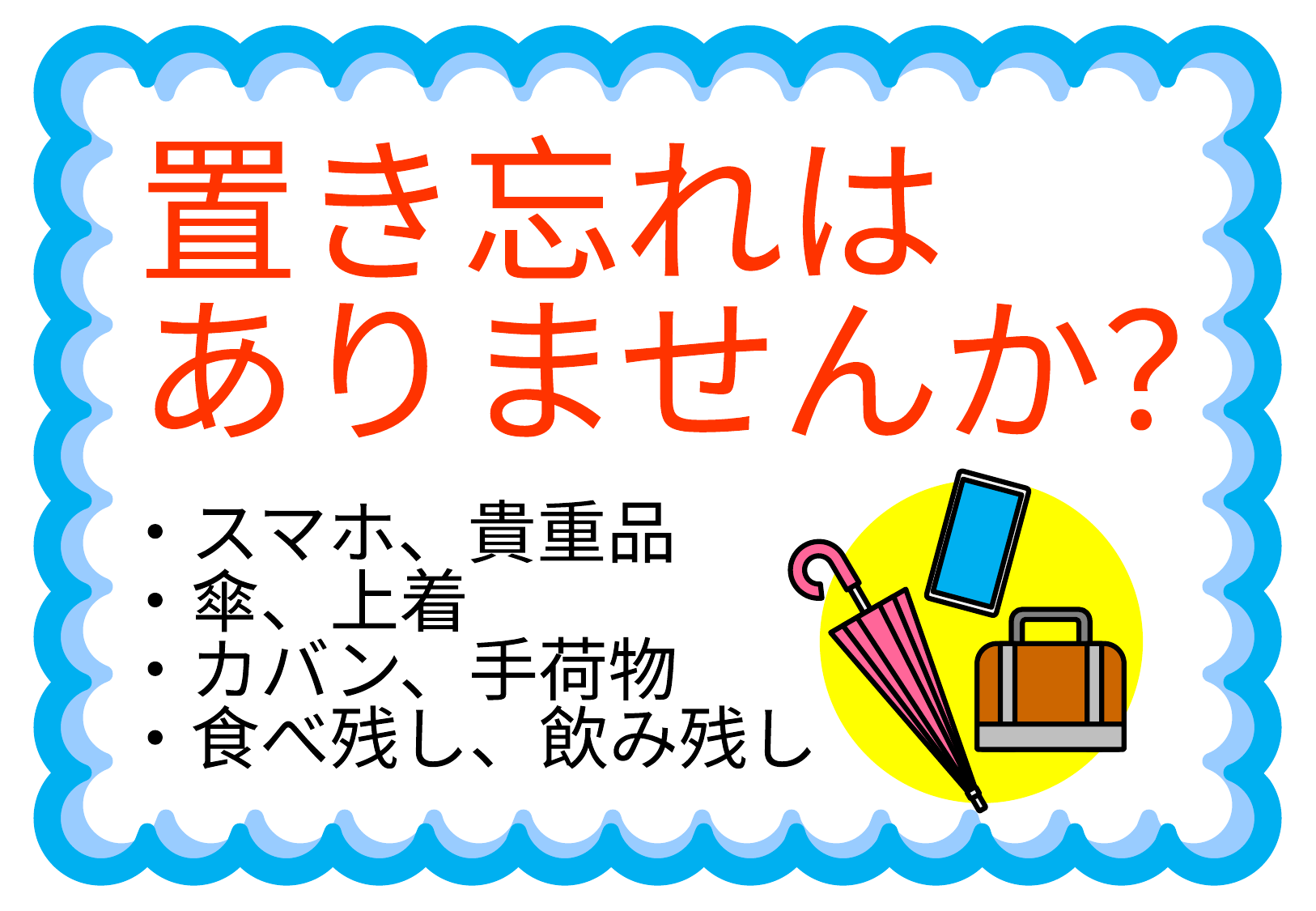

置き忘れは
ありませんか？

・スマホ、貴重品
・傘、上着
・カバン、手荷物
・食べ残し、飲み残し